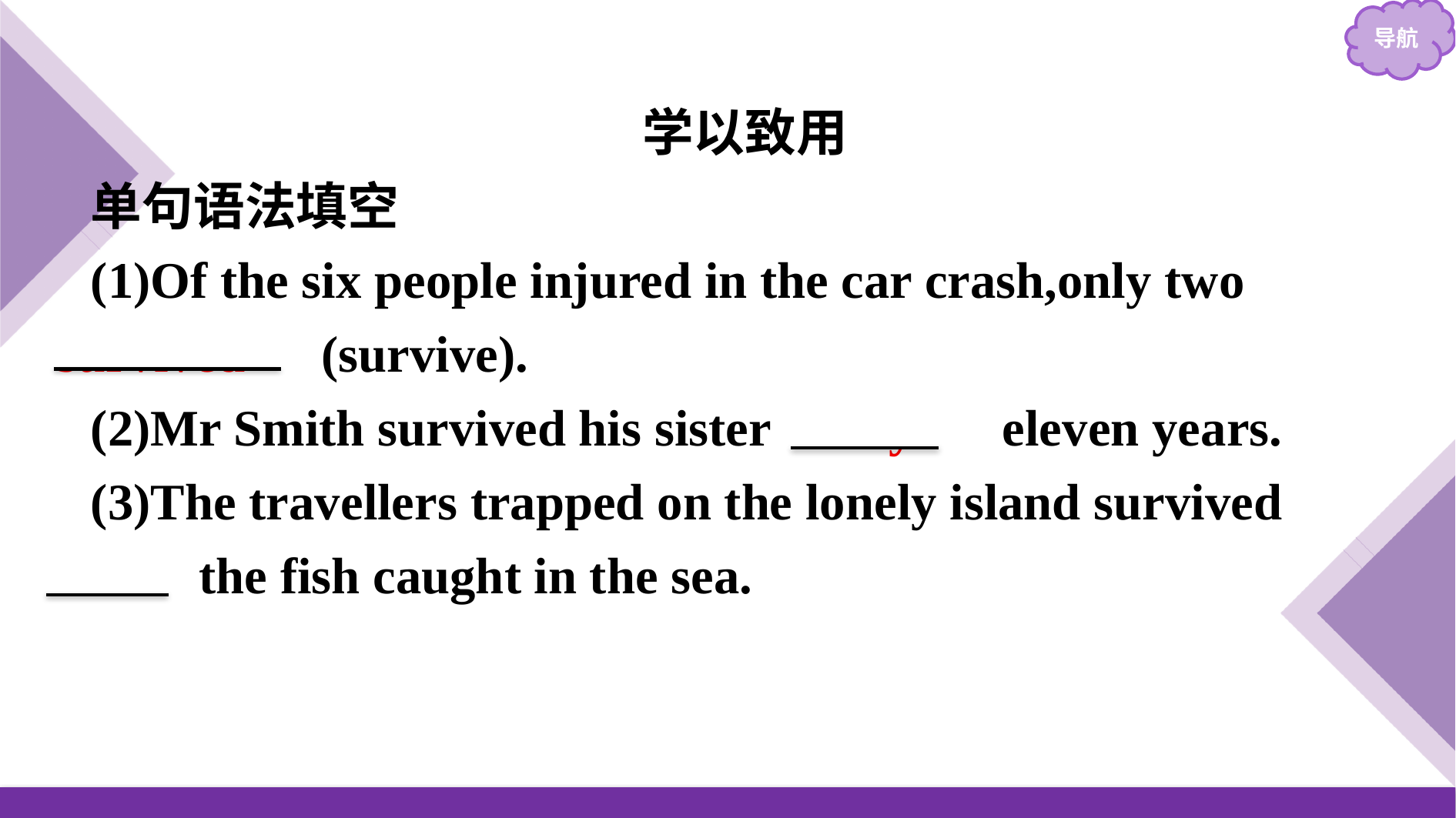

学以致用
单句语法填空
(1)Of the six people injured in the car crash,only two 　survived　(survive).
(2)Mr Smith survived his sister 　by　 eleven years.
(3)The travellers trapped on the lonely island survived 　on　 the fish caught in the sea.